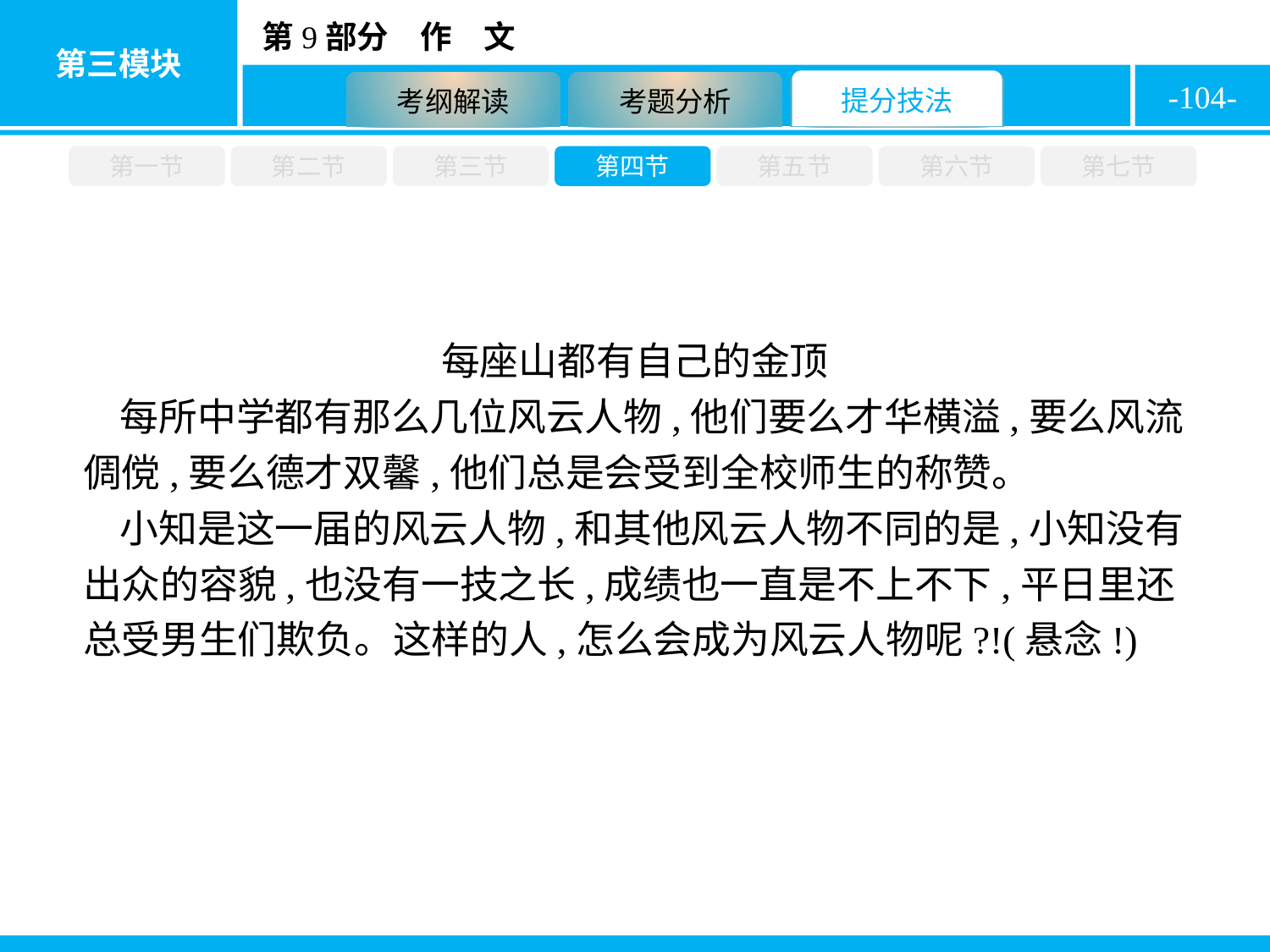

-104-
第一节
第二节
第三节
第四节
第五节
第六节
第七节
每座山都有自己的金顶
每所中学都有那么几位风云人物,他们要么才华横溢,要么风流倜傥,要么德才双馨,他们总是会受到全校师生的称赞。
小知是这一届的风云人物,和其他风云人物不同的是,小知没有出众的容貌,也没有一技之长,成绩也一直是不上不下,平日里还总受男生们欺负。这样的人,怎么会成为风云人物呢?!(悬念!)